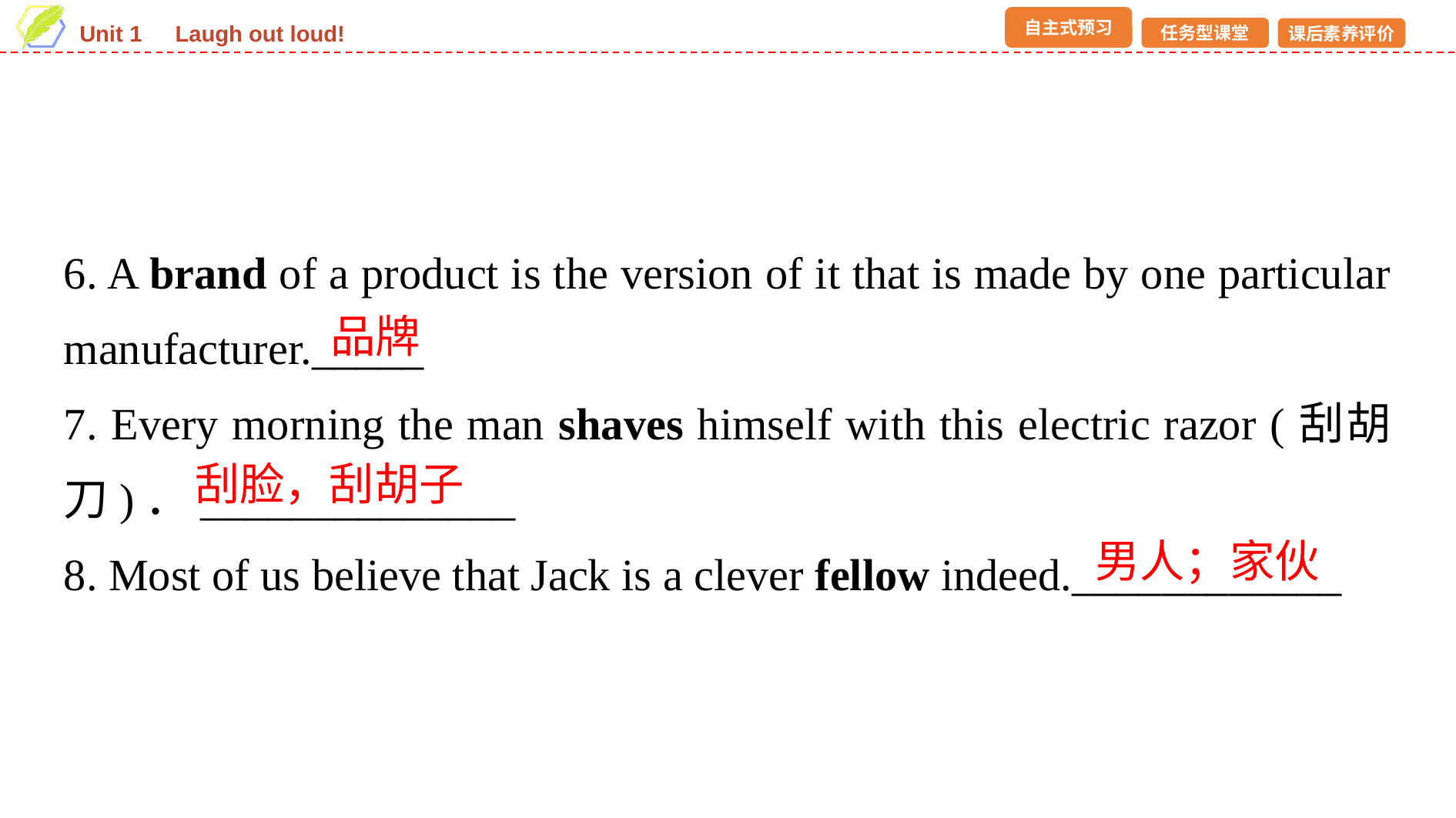

6. A brand of a product is the version of it that is made by one particular manufacturer._____
7. Every morning the man shaves himself with this electric razor (刮胡刀)．______________
8. Most of us believe that Jack is a clever fellow indeed.____________
品牌
刮脸，刮胡子
男人；家伙